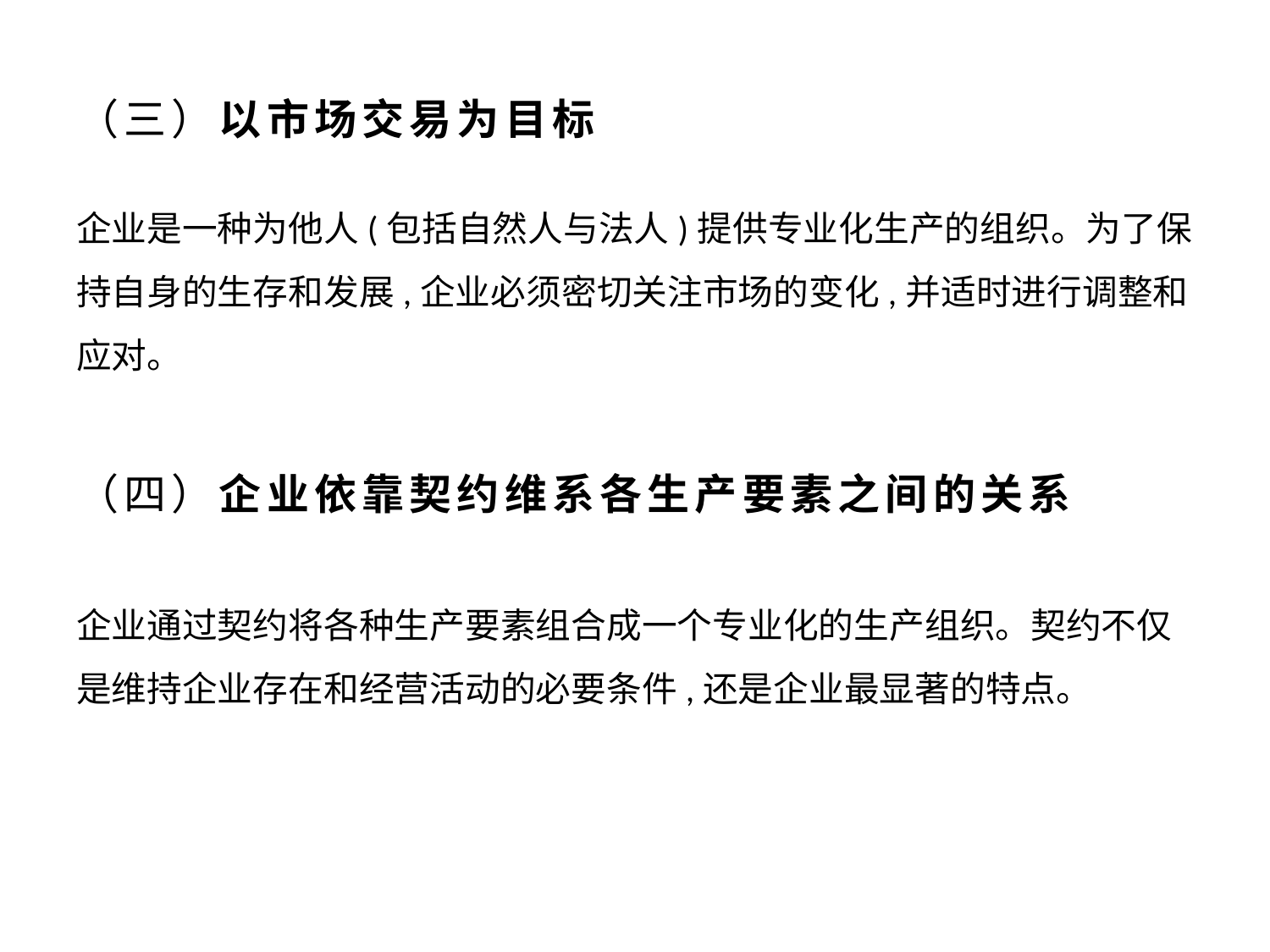

（三）以市场交易为目标

企业是一种为他人(包括自然人与法人)提供专业化生产的组织。为了保持自身的生存和发展,企业必须密切关注市场的变化,并适时进行调整和应对。

（四）企业依靠契约维系各生产要素之间的关系

企业通过契约将各种生产要素组合成一个专业化的生产组织。契约不仅是维持企业存在和经营活动的必要条件,还是企业最显著的特点。